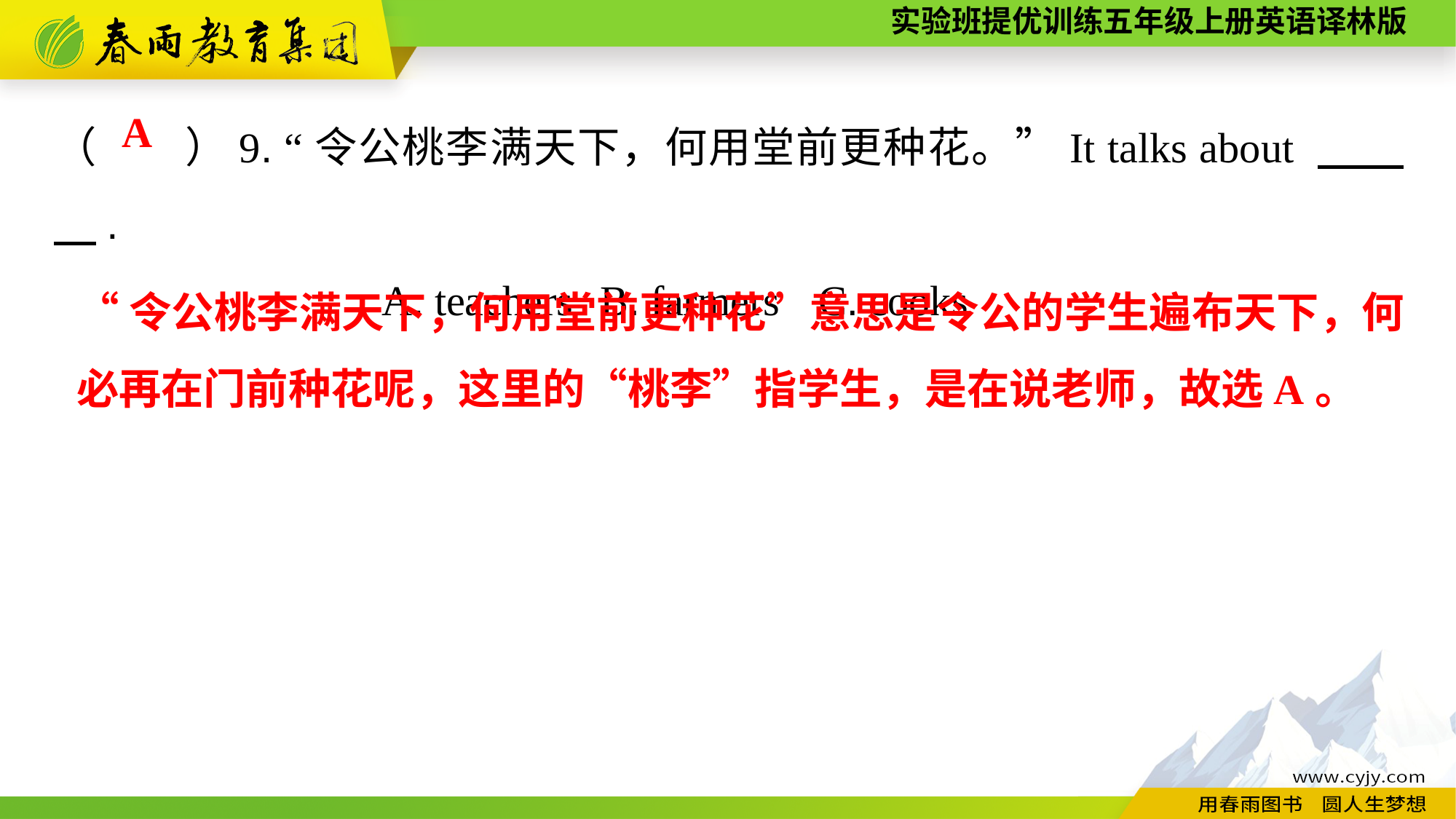

（　　）9. “令公桃李满天下，何用堂前更种花。”It talks about 　　　.
			A. teachers	B. farmers	C. cooks
A
“令公桃李满天下，何用堂前更种花”意思是令公的学生遍布天下，何必再在门前种花呢，这里的“桃李”指学生，是在说老师，故选A。